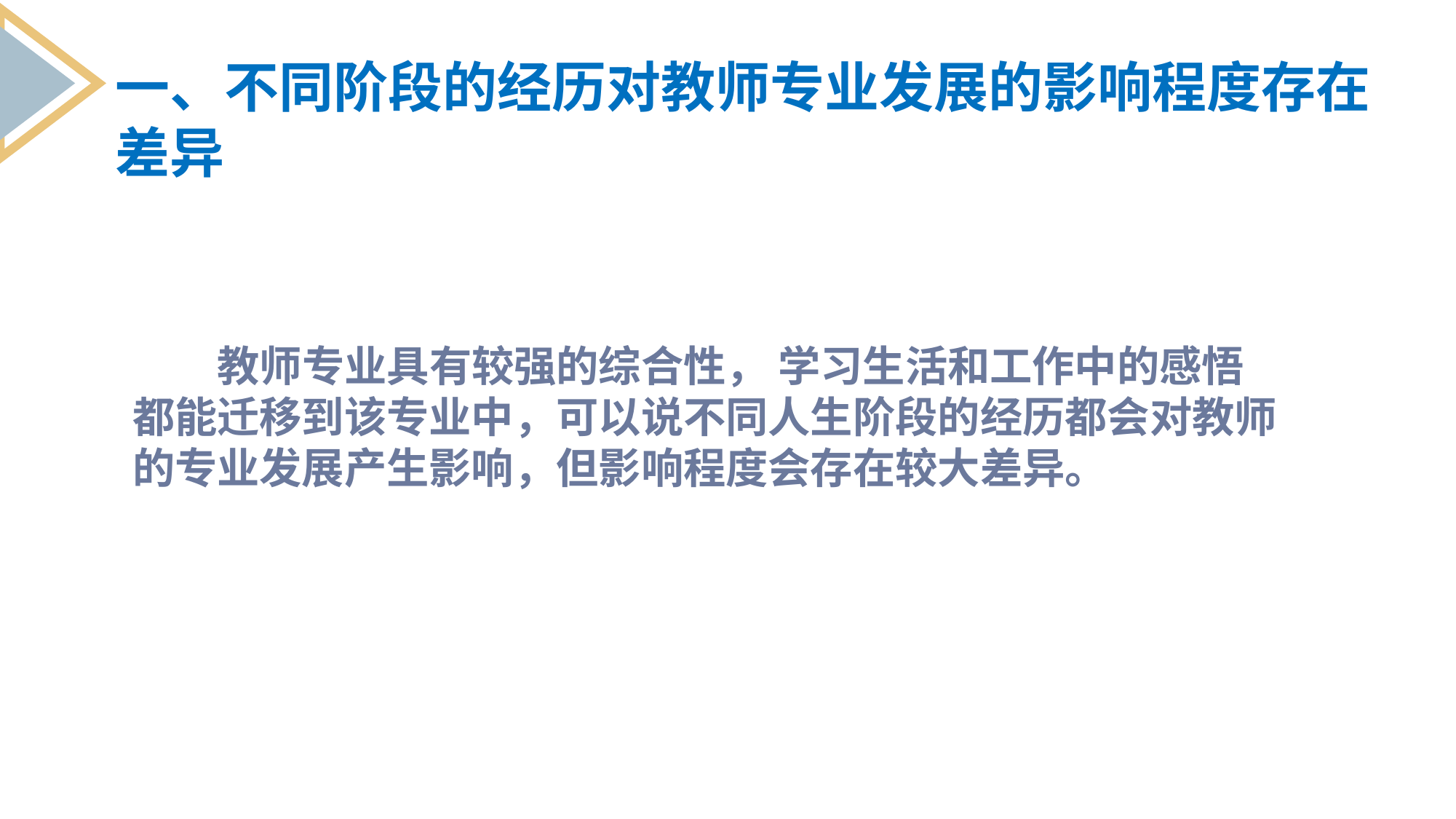

一、不同阶段的经历对教师专业发展的影响程度存在差异

教师专业具有较强的综合性， 学习生活和工作中的感悟都能迁移到该专业中，可以说不同人生阶段的经历都会对教师的专业发展产生影响，但影响程度会存在较大差异。